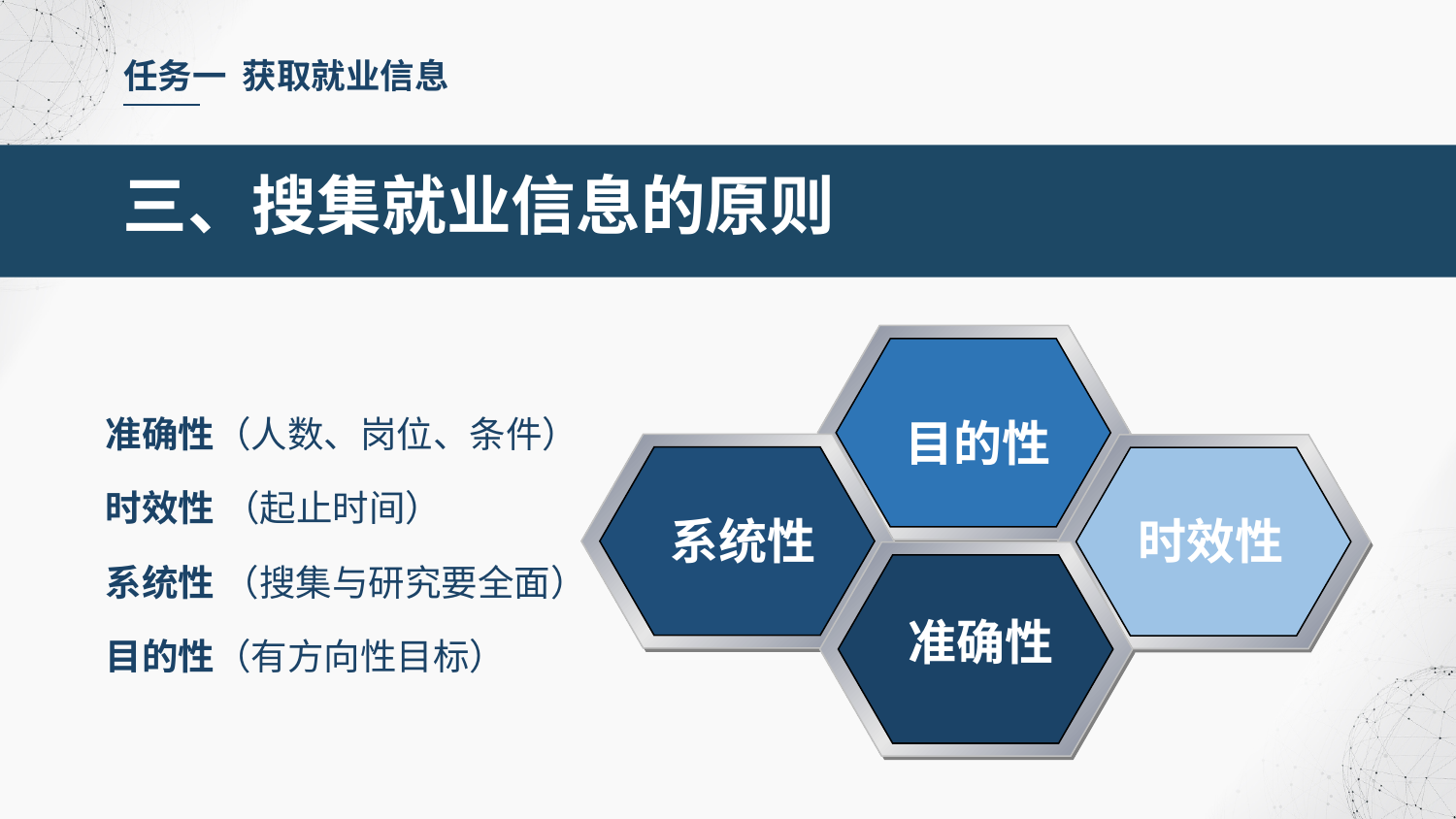

任务一  获取就业信息

三、搜集就业信息的原则
二、搜集就业信息的方法

目的性

系统性
时效性

准确性
准确性（人数、岗位、条件）
时效性 （起止时间）
系统性 （搜集与研究要全面）
目的性（有方向性目标）